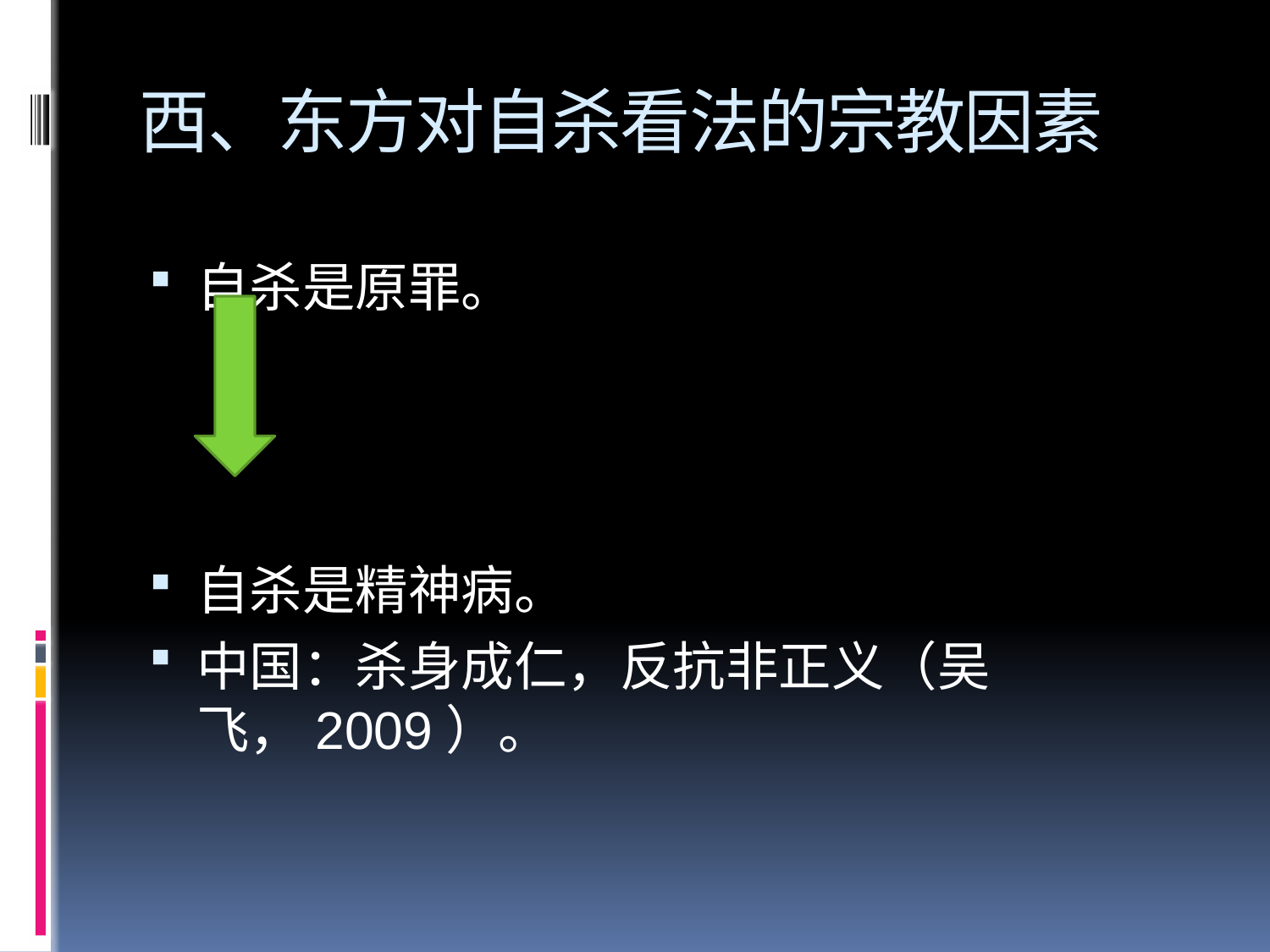

# 西、东方对自杀看法的宗教因素
自杀是原罪。

自杀是精神病。
中国：杀身成仁，反抗非正义（吴飞，2009）。